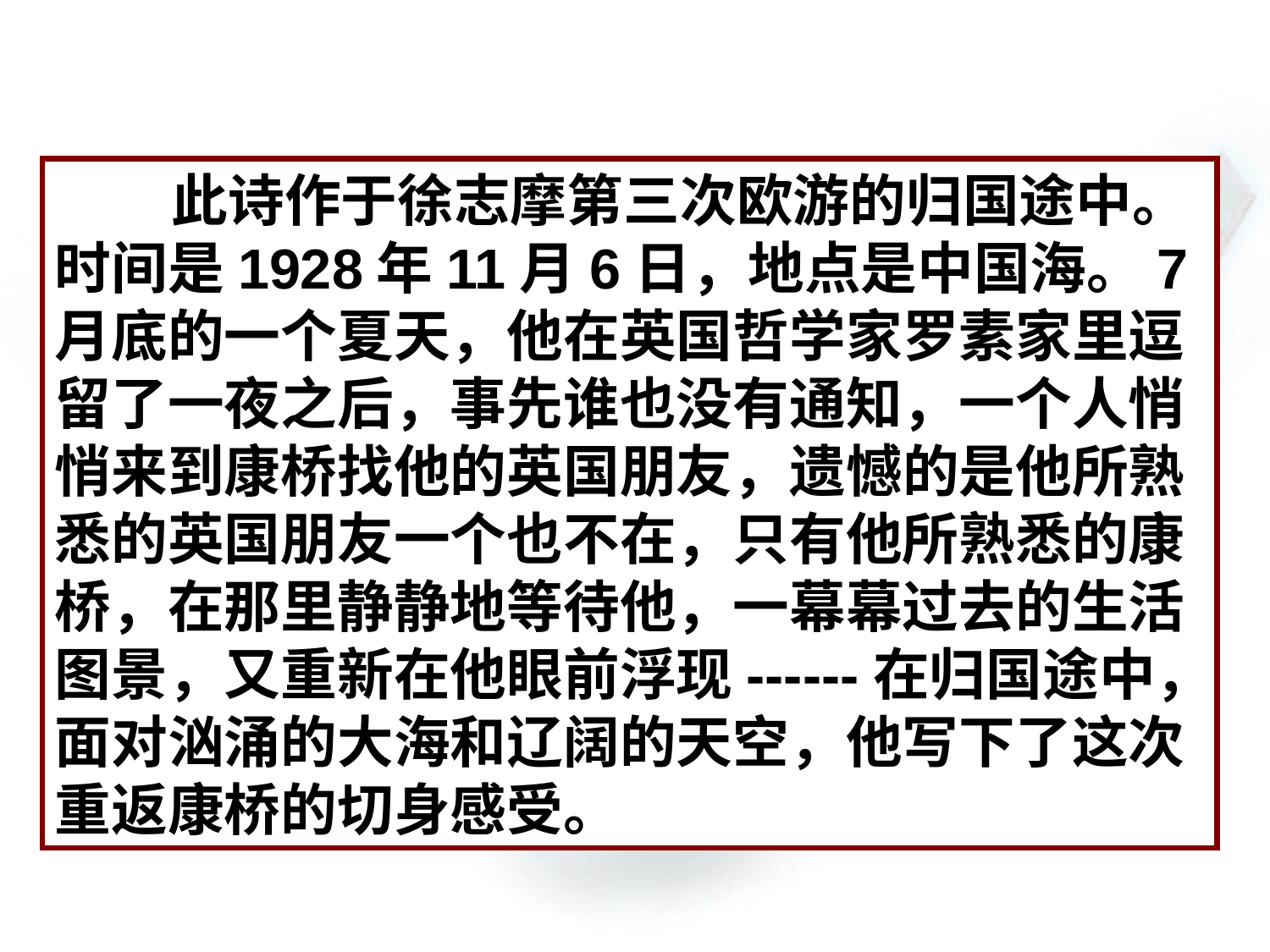

此诗作于徐志摩第三次欧游的归国途中。时间是1928年11月6日，地点是中国海。7月底的一个夏天，他在英国哲学家罗素家里逗留了一夜之后，事先谁也没有通知，一个人悄悄来到康桥找他的英国朋友，遗憾的是他所熟悉的英国朋友一个也不在，只有他所熟悉的康桥，在那里静静地等待他，一幕幕过去的生活图景，又重新在他眼前浮现------在归国途中，面对汹涌的大海和辽阔的天空，他写下了这次重返康桥的切身感受。